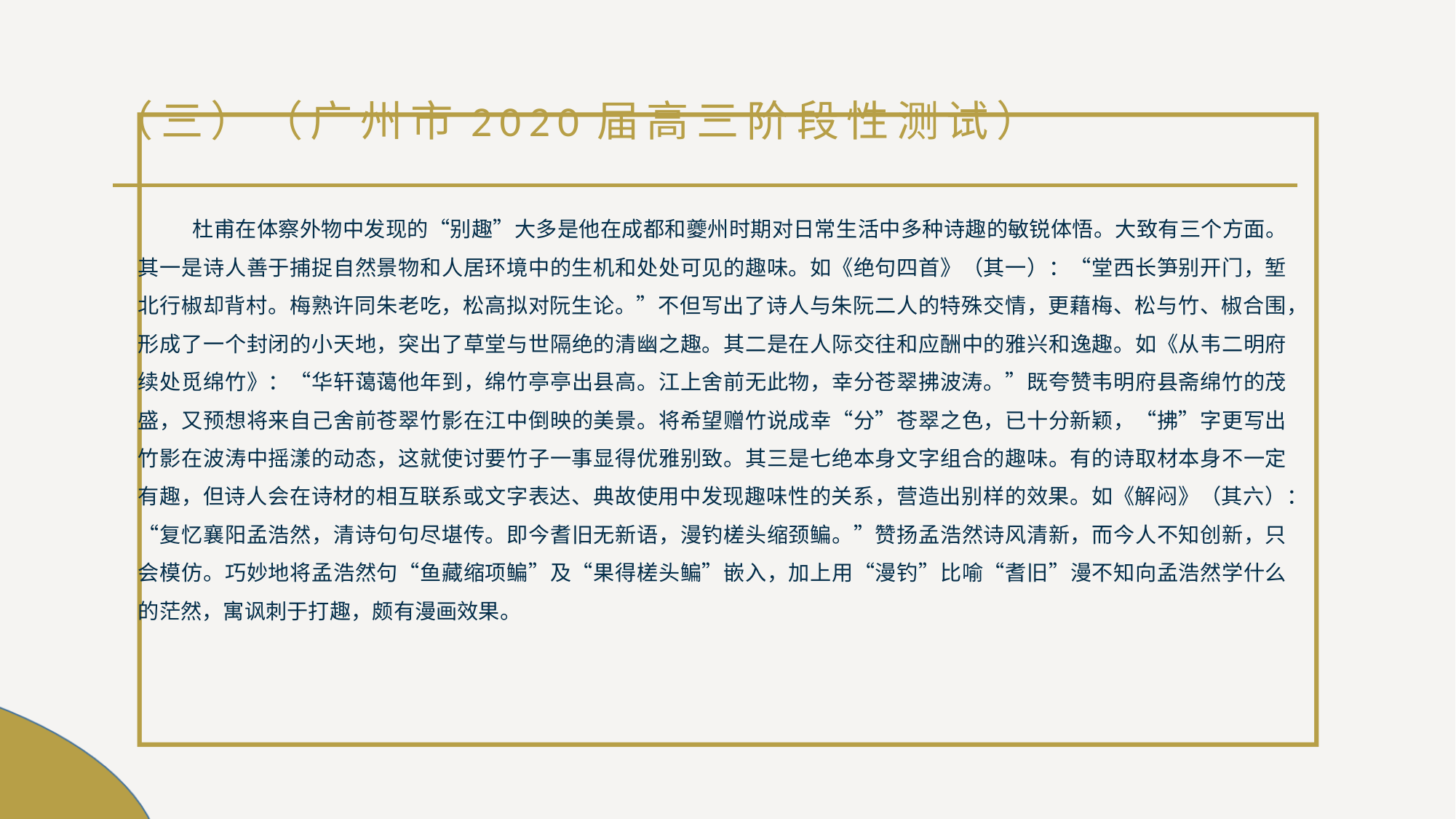

# （三）（广州市2020届高三阶段性测试）
杜甫在体察外物中发现的“别趣”大多是他在成都和夔州时期对日常生活中多种诗趣的敏锐体悟。大致有三个方面。其一是诗人善于捕捉自然景物和人居环境中的生机和处处可见的趣味。如《绝句四首》（其一）：“堂西长笋别开门，堑北行椒却背村。梅熟许同朱老吃，松高拟对阮生论。”不但写出了诗人与朱阮二人的特殊交情，更藉梅、松与竹、椒合围，形成了一个封闭的小天地，突出了草堂与世隔绝的清幽之趣。其二是在人际交往和应酬中的雅兴和逸趣。如《从韦二明府续处觅绵竹》：“华轩蔼蔼他年到，绵竹亭亭出县高。江上舍前无此物，幸分苍翠拂波涛。”既夸赞韦明府县斋绵竹的茂盛，又预想将来自己舍前苍翠竹影在江中倒映的美景。将希望赠竹说成幸“分”苍翠之色，已十分新颖，“拂”字更写出竹影在波涛中摇漾的动态，这就使讨要竹子一事显得优雅别致。其三是七绝本身文字组合的趣味。有的诗取材本身不一定有趣，但诗人会在诗材的相互联系或文字表达、典故使用中发现趣味性的关系，营造出别样的效果。如《解闷》（其六）：“复忆襄阳孟浩然，清诗句句尽堪传。即今耆旧无新语，漫钓槎头缩颈鳊。”赞扬孟浩然诗风清新，而今人不知创新，只会模仿。巧妙地将孟浩然句“鱼藏缩项鳊”及“果得槎头鳊”嵌入，加上用“漫钓”比喻“耆旧”漫不知向孟浩然学什么的茫然，寓讽刺于打趣，颇有漫画效果。